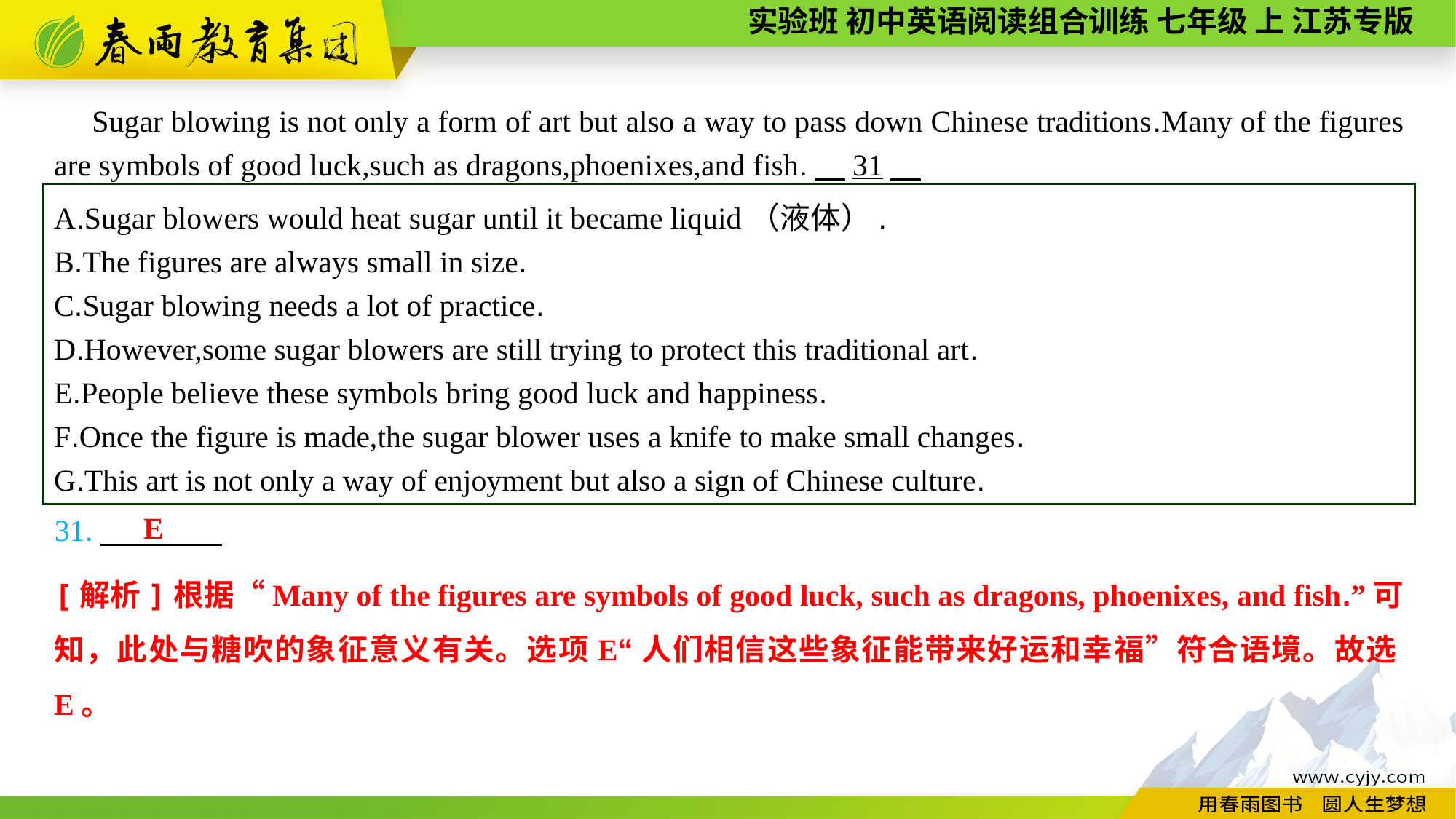

Sugar blowing is not only a form of art but also a way to pass down Chinese traditions.Many of the figures are symbols of good luck,such as dragons,phoenixes,and fish.　31

A.Sugar blowers would heat sugar until it became liquid（液体）.
B.The figures are always small in size.
C.Sugar blowing needs a lot of practice.
D.However,some sugar blowers are still trying to protect this traditional art.
E.People believe these symbols bring good luck and happiness.
F.Once the figure is made,the sugar blower uses a knife to make small changes.
G.This art is not only a way of enjoyment but also a sign of Chinese culture.
E
31.
[解析]根据“Many of the figures are symbols of good luck, such as dragons, phoenixes, and fish.”可知，此处与糖吹的象征意义有关。选项E“人们相信这些象征能带来好运和幸福”符合语境。故选E。